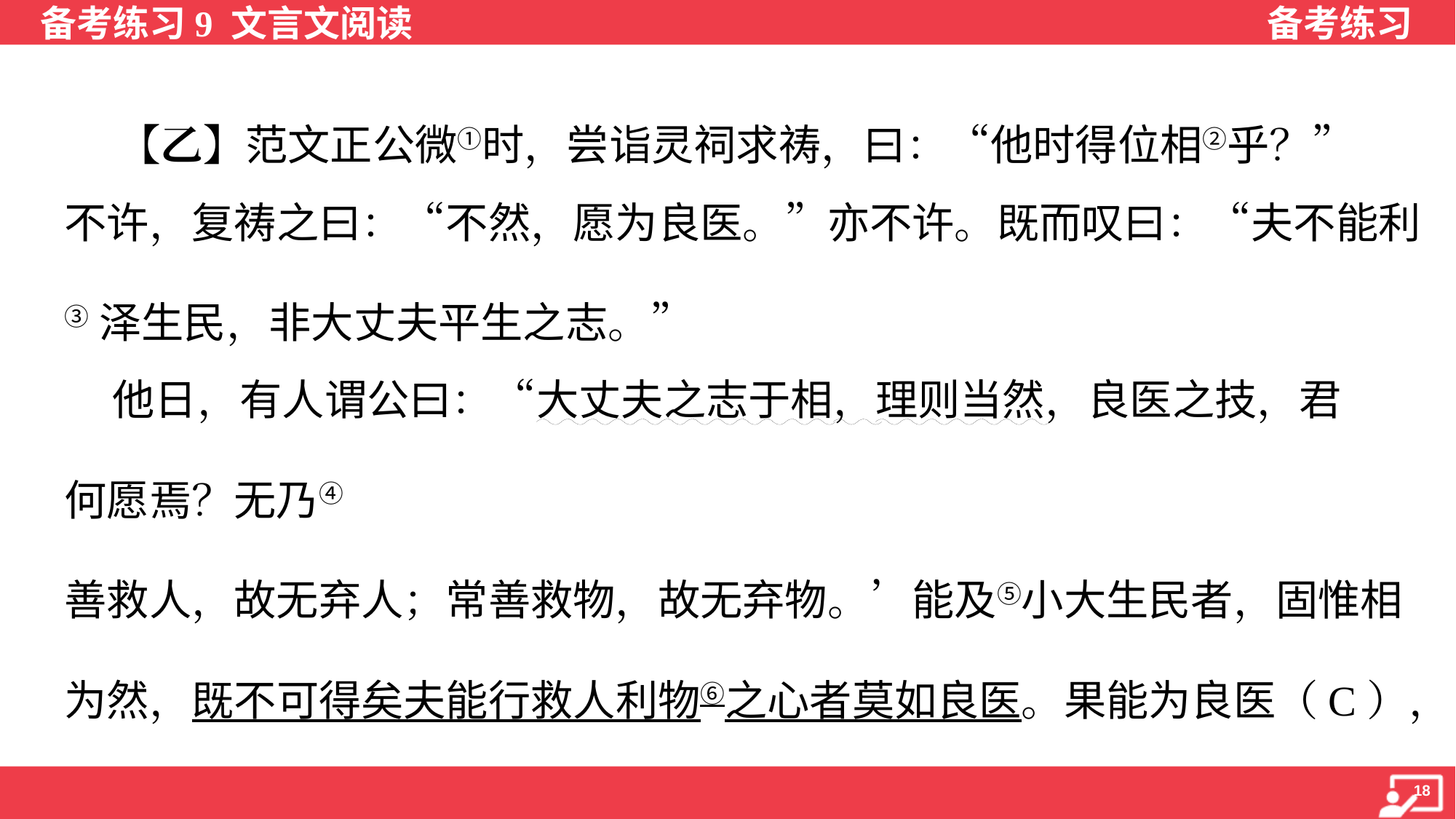

【乙】范文正公微①时，尝诣灵祠求祷，曰：“他时得位相②乎？”
不许，复祷之曰：“不然，愿为良医。”亦不许。既而叹曰：“夫不能利
③泽生民，非大丈夫平生之志。”
    他日，有人谓公曰：“大丈夫之志于相，理则当然，良医之技，君
何愿焉？无乃④ 失于卑耶？”公曰：“嗟乎，岂为是（B）！古人有云： ‘常
善救人，故无弃人；常善救物，故无弃物。’能及⑤小大生民者，固惟相
为然，既不可得矣夫能行救人利物⑥之心者莫如良医。果能为良医（C），